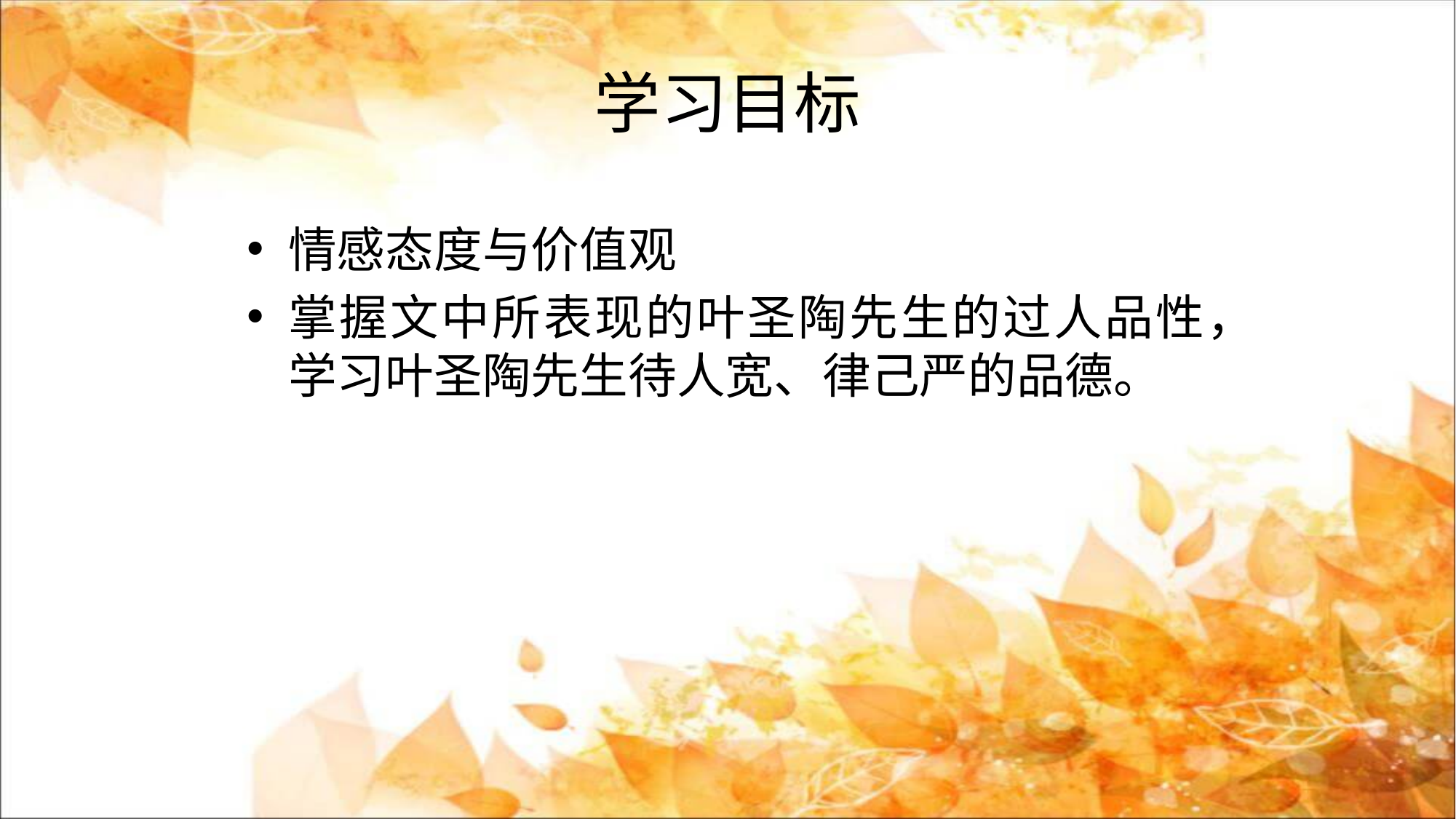

# 学习目标
情感态度与价值观
掌握文中所表现的叶圣陶先生的过人品性，学习叶圣陶先生待人宽、律己严的品德。